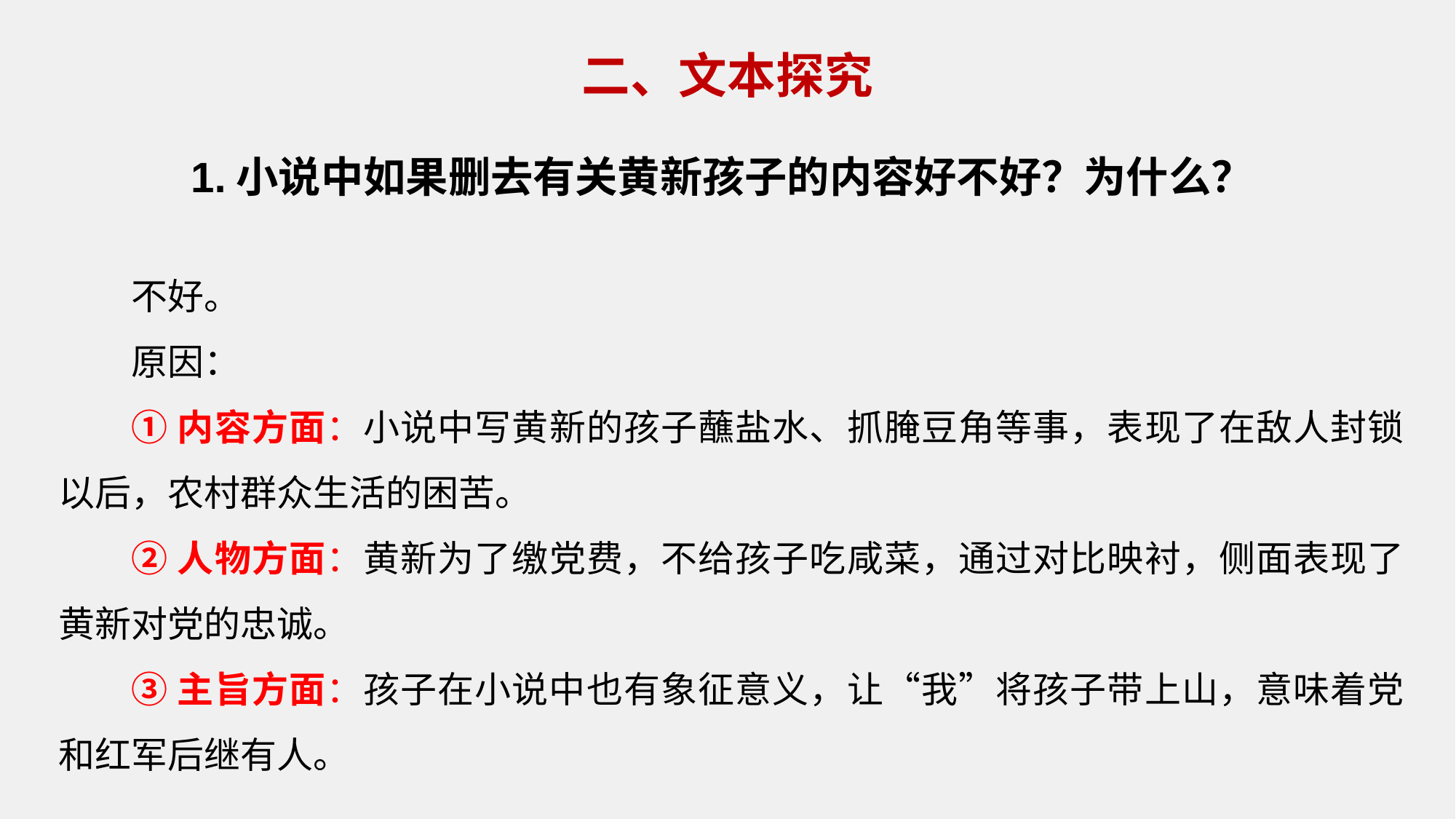

二、文本探究
1.小说中如果删去有关黄新孩子的内容好不好？为什么？
不好。
原因：
①内容方面：小说中写黄新的孩子蘸盐水、抓腌豆角等事，表现了在敌人封锁以后，农村群众生活的困苦。
②人物方面：黄新为了缴党费，不给孩子吃咸菜，通过对比映衬，侧面表现了黄新对党的忠诚。
③主旨方面：孩子在小说中也有象征意义，让“我”将孩子带上山，意味着党和红军后继有人。